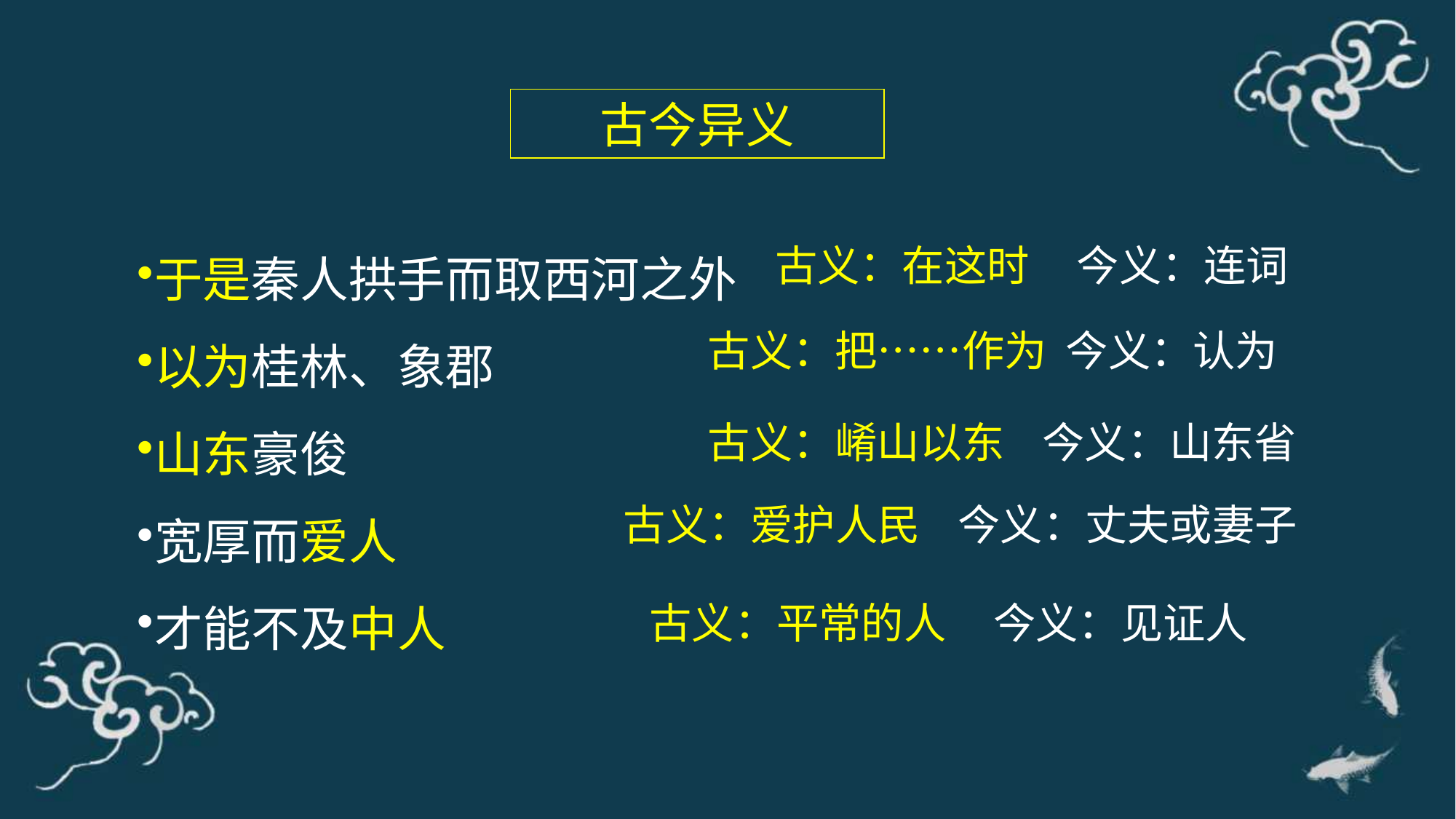

古今异义
于是秦人拱手而取西河之外
以为桂林、象郡
山东豪俊
宽厚而爱人
才能不及中人
古义：在这时     今义：连词
古义：把……作为  今义：认为
古义：崤山以东    今义：山东省
古义：爱护人民    今义：丈夫或妻子
古义：平常的人     今义：见证人